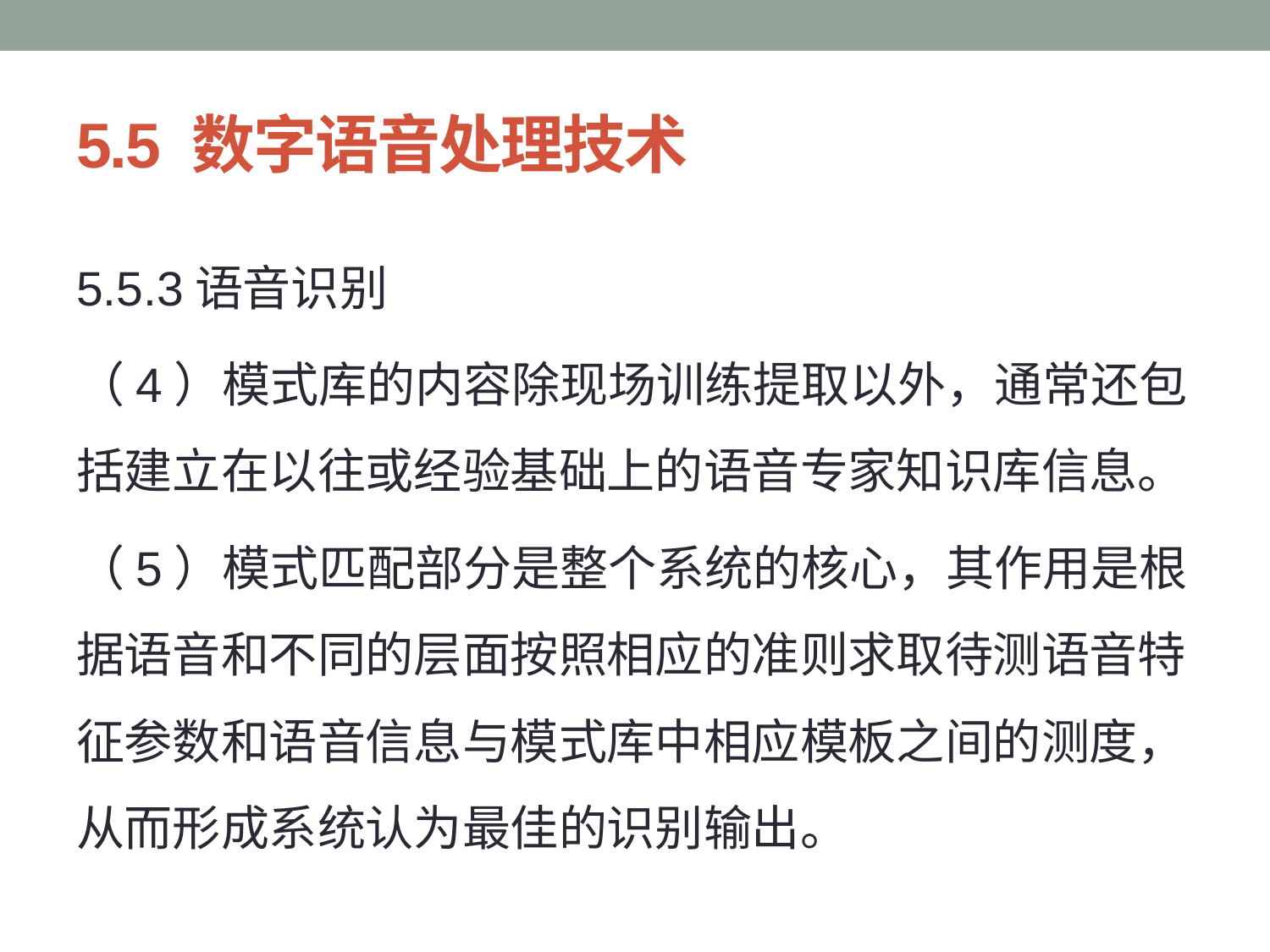

# 5.5 数字语音处理技术
5.5.3语音识别
（4）模式库的内容除现场训练提取以外，通常还包括建立在以往或经验基础上的语音专家知识库信息。
（5）模式匹配部分是整个系统的核心，其作用是根据语音和不同的层面按照相应的准则求取待测语音特征参数和语音信息与模式库中相应模板之间的测度，从而形成系统认为最佳的识别输出。